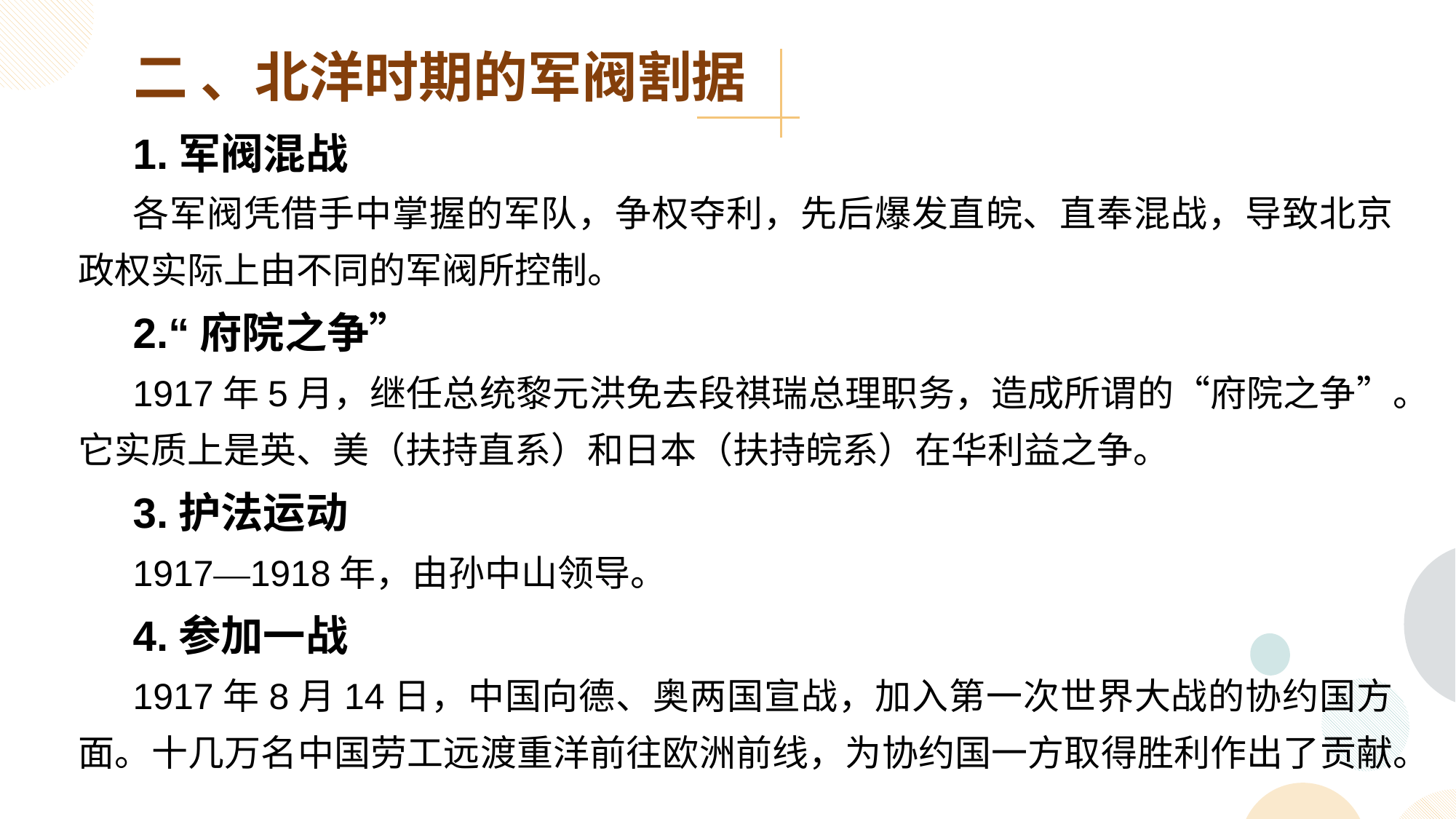

二 、北洋时期的军阀割据
1.军阀混战
各军阀凭借手中掌握的军队，争权夺利，先后爆发直皖、直奉混战，导致北京政权实际上由不同的军阀所控制。
2.“府院之争”
1917年5月，继任总统黎元洪免去段祺瑞总理职务，造成所谓的“府院之争”。它实质上是英、美（扶持直系）和日本（扶持皖系）在华利益之争。
3.护法运动
1917—1918年，由孙中山领导。
4.参加一战
1917年8月14日，中国向德、奥两国宣战，加入第一次世界大战的协约国方面。十几万名中国劳工远渡重洋前往欧洲前线，为协约国一方取得胜利作出了贡献。